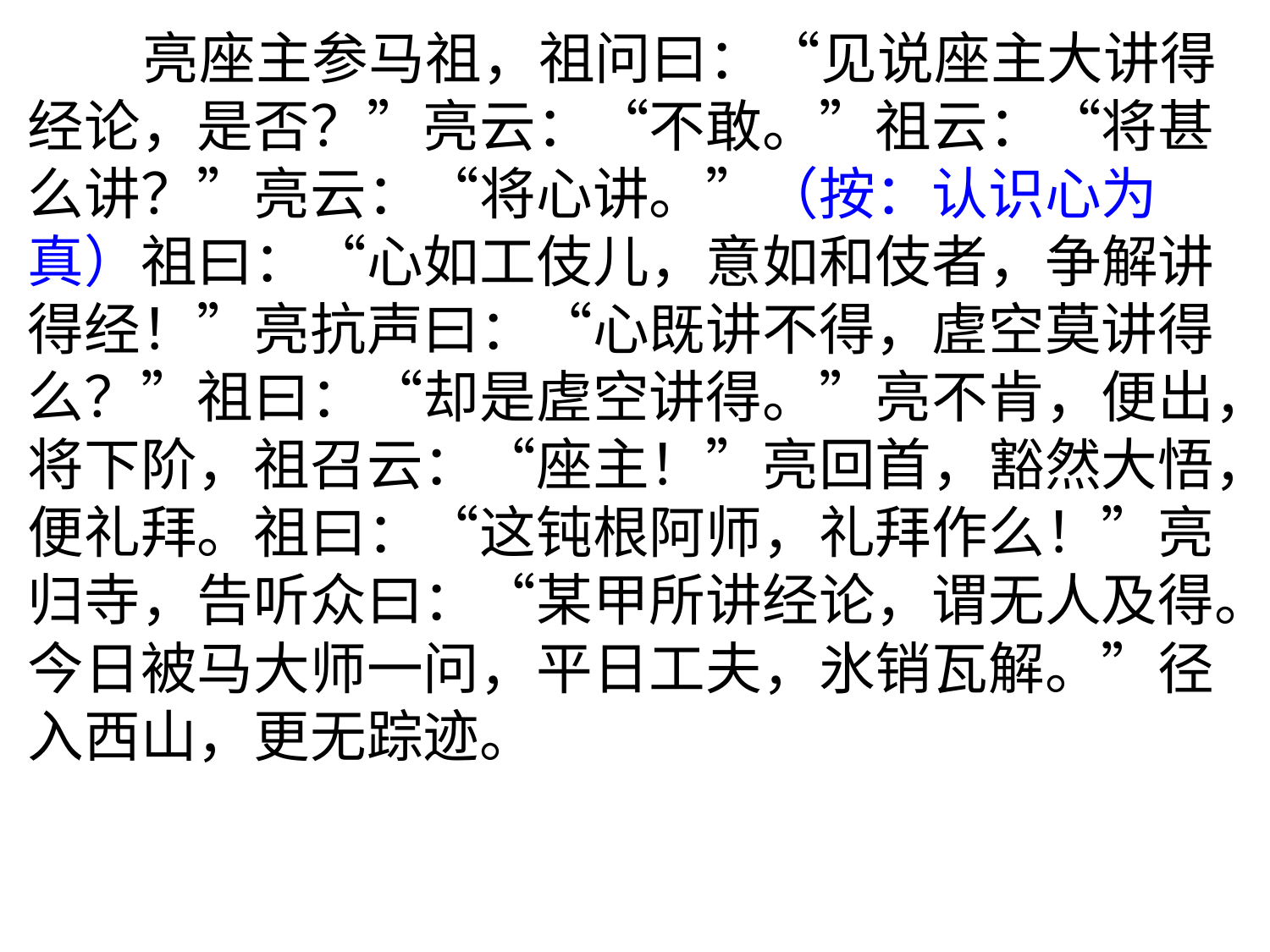

亮座主参马祖，祖问曰：“见说座主大讲得经论，是否？”亮云：“不敢。”祖云：“将甚么讲？”亮云：“将心讲。”（按：认识心为真）祖曰：“心如工伎儿，意如和伎者，争解讲得经！”亮抗声曰：“心既讲不得，虗空莫讲得么？”祖曰：“却是虗空讲得。”亮不肯，便出，将下阶，祖召云：“座主！”亮回首，豁然大悟，便礼拜。祖曰：“这钝根阿师，礼拜作么！”亮归寺，告听众曰：“某甲所讲经论，谓无人及得。今日被马大师一问，平日工夫，氷销瓦解。”径入西山，更无踪迹。